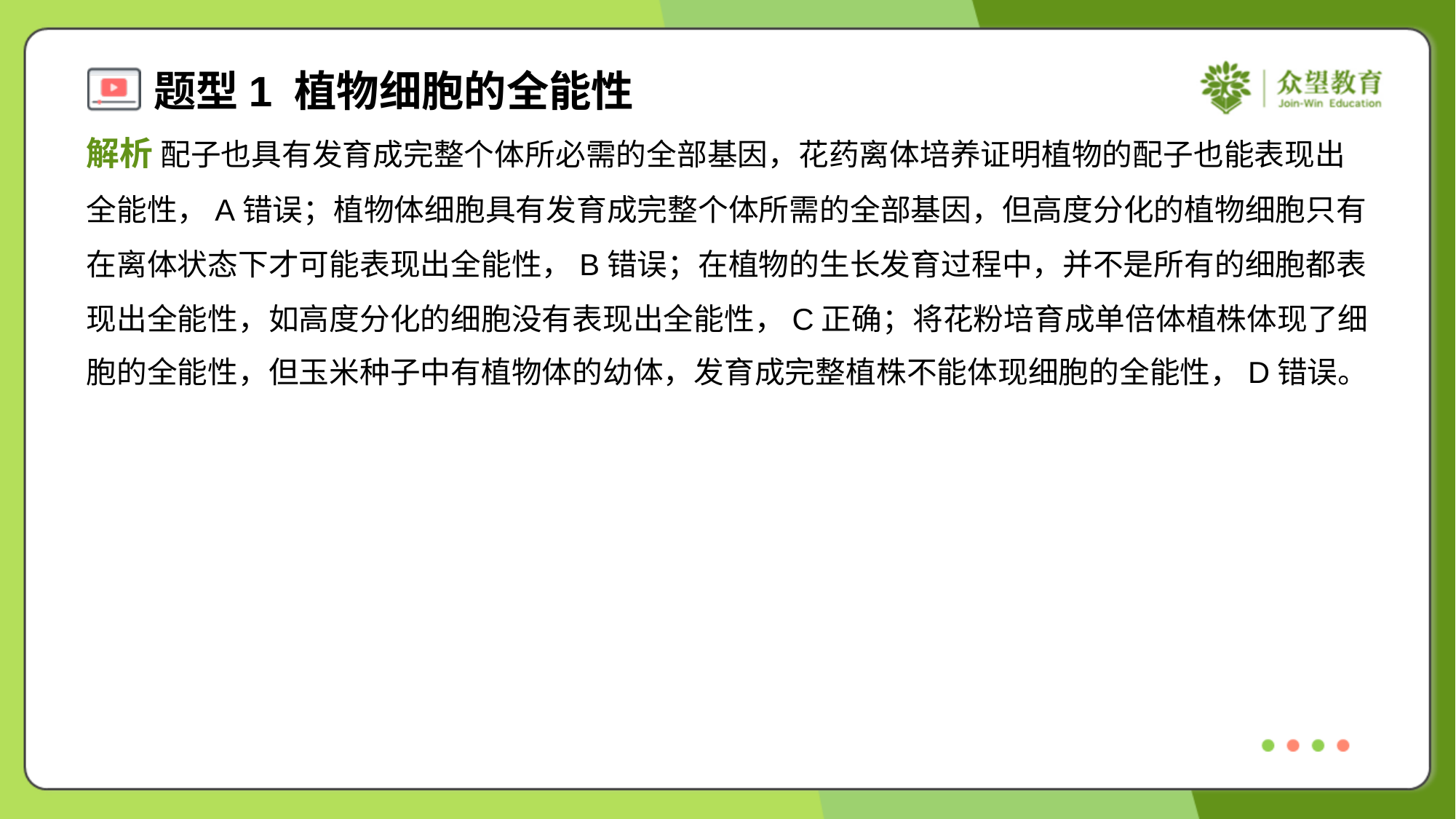

解析 配子也具有发育成完整个体所必需的全部基因，花药离体培养证明植物的配子也能表现出
全能性，A错误；植物体细胞具有发育成完整个体所需的全部基因，但高度分化的植物细胞只有
在离体状态下才可能表现出全能性，B错误；在植物的生长发育过程中，并不是所有的细胞都表
现出全能性，如高度分化的细胞没有表现出全能性，C正确；将花粉培育成单倍体植株体现了细
胞的全能性，但玉米种子中有植物体的幼体，发育成完整植株不能体现细胞的全能性，D错误。